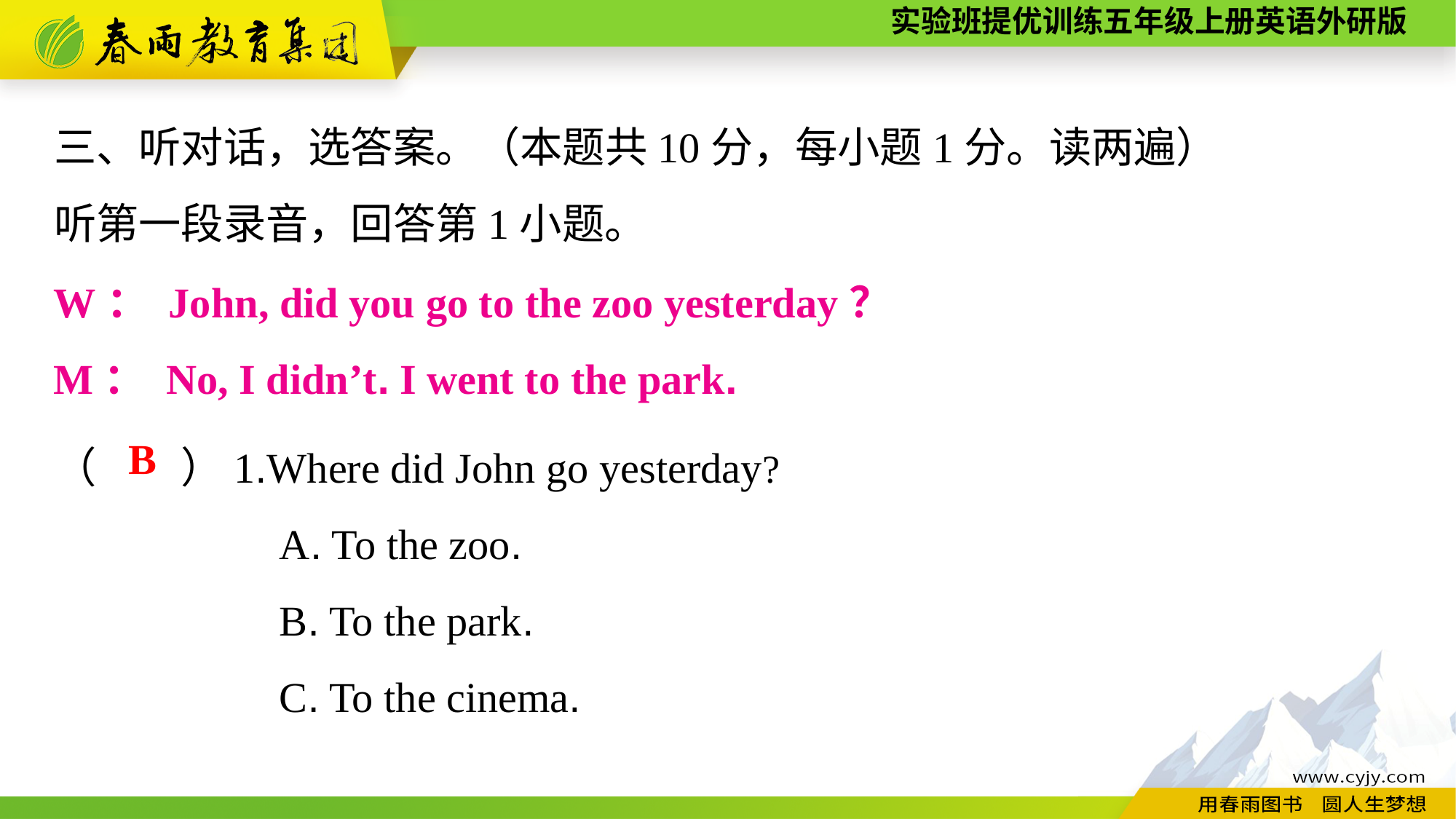

三、听对话，选答案。（本题共10分，每小题1分。读两遍）
听第一段录音，回答第1小题。
W： John, did you go to the zoo yesterday？
M： No, I didn’t. I went to the park.
（　　）1.Where did John go yesterday?
A. To the zoo.
B. To the park.
C. To the cinema.
B